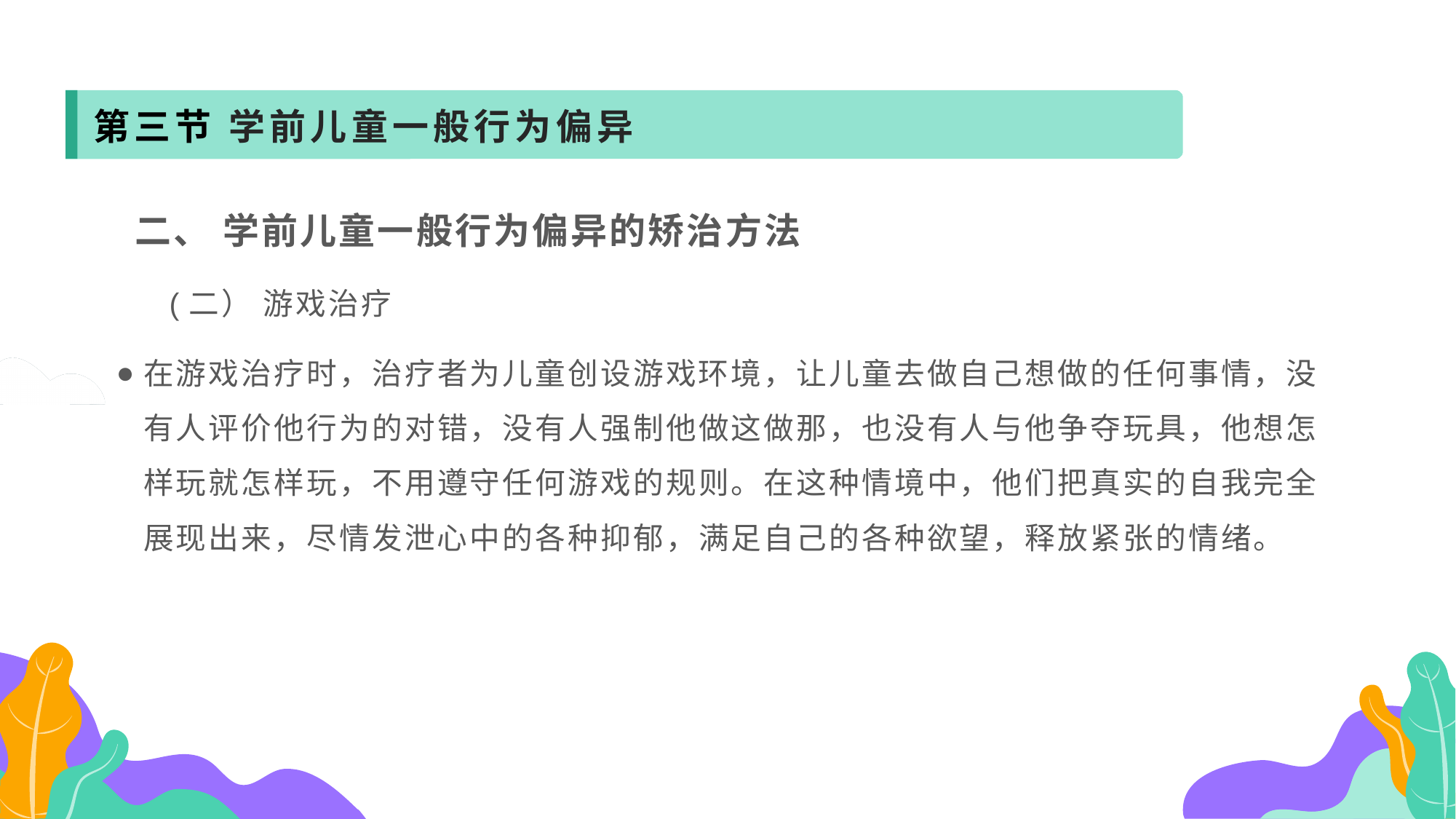

第三节 学前儿童一般行为偏异
 二、 学前儿童一般行为偏异的矫治方法
     (二） 游戏治疗
在游戏治疗时，治疗者为儿童创设游戏环境，让儿童去做自己想做的任何事情，没有人评价他行为的对错，没有人强制他做这做那，也没有人与他争夺玩具，他想怎样玩就怎样玩，不用遵守任何游戏的规则。在这种情境中，他们把真实的自我完全展现出来，尽情发泄心中的各种抑郁，满足自己的各种欲望，释放紧张的情绪。